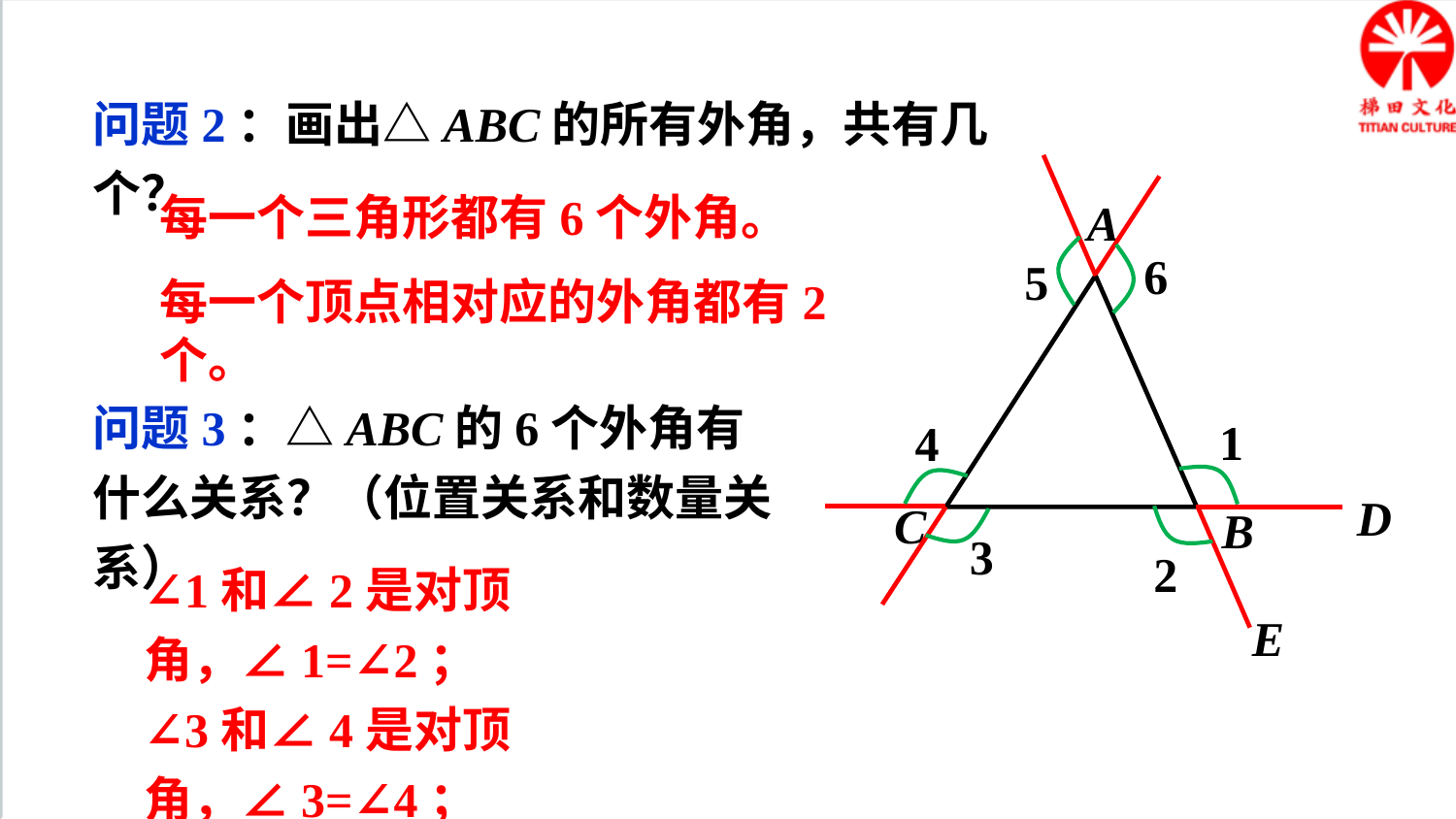

问题2：画出△ABC的所有外角，共有几个？
6
5

1
4

3
2
每一个三角形都有6个外角。
A

C
B
每一个顶点相对应的外角都有2个。
问题3：△ABC的6个外角有什么关系？（位置关系和数量关系）
D
∠1和∠2是对顶角，∠1=∠2；
∠3和∠4是对顶角，∠3=∠4；
∠5和∠6是对顶角，∠5=∠6。
E